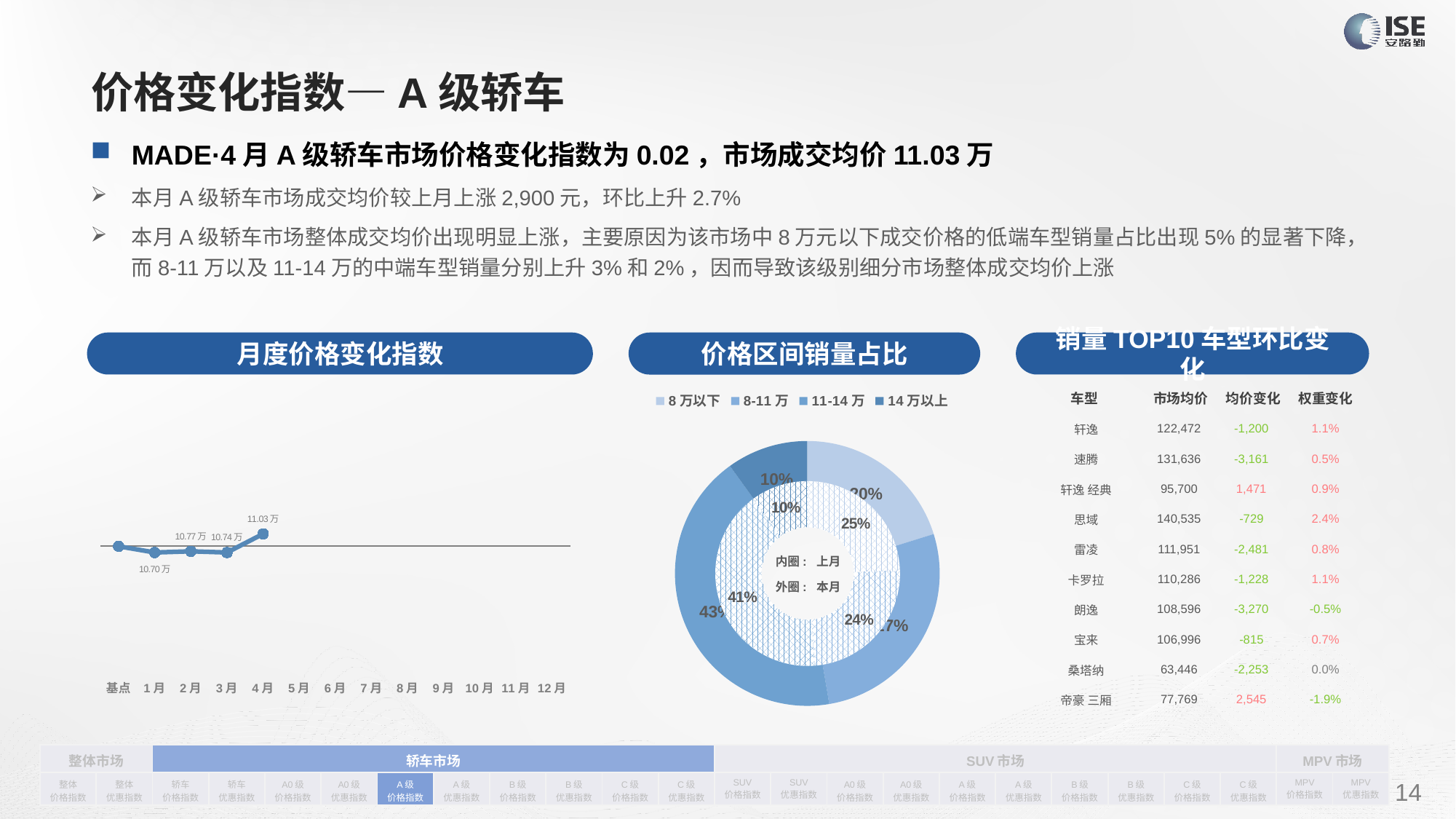

# 价格变化指数—A级轿车
MADE·4月A级轿车市场价格变化指数为0.02，市场成交均价11.03万
本月A级轿车市场成交均价较上月上涨2,900元，环比上升2.7%
本月A级轿车市场整体成交均价出现明显上涨，主要原因为该市场中8万元以下成交价格的低端车型销量占比出现5%的显著下降，而8-11万以及11-14万的中端车型销量分别上升3%和2%，因而导致该级别细分市场整体成交均价上涨
月度价格变化指数

销量TOP10车型环比变化

价格区间销量占比

| 车型 | 市场均价 | 均价变化 | 权重变化 |
| --- | --- | --- | --- |
| 轩逸 | 122,472 | -1,200 | 1.1% |
| 速腾 | 131,636 | -3,161 | 0.5% |
| 轩逸 经典 | 95,700 | 1,471 | 0.9% |
| 思域 | 140,535 | -729 | 2.4% |
| 雷凌 | 111,951 | -2,481 | 0.8% |
| 卡罗拉 | 110,286 | -1,228 | 1.1% |
| 朗逸 | 108,596 | -3,270 | -0.5% |
| 宝来 | 106,996 | -815 | 0.7% |
| 桑塔纳 | 63,446 | -2,253 | 0.0% |
| 帝豪 三厢 | 77,769 | 2,545 | -1.9% |

### Chart

| Category | 销量 |
|---|---|
| 8万以下 | 43646.0 |
| 8-11万 | 58683.0 |
| 11-14万 | 92343.0 |
| 14万以上 | 21476.0 |

### Chart

| Category | Y2022 |
|---|---|
| 基点 | 0.0 |
| 1月 | -0.01 |
| 2月 | -0.00809690129673224 |
| 3月 | -0.01 |
| 4月 | 0.02 |
| 5月 | None |
| 6月 | None |
| 7月 | None |
| 8月 | None |
| 9月 | None |
| 10月 | None |
| 11月 | None |
| 12月 | None |

### Chart

| Category | 销售量 |
|---|---|
| 5-8万 | 73073.0 |
| 8-11万 | 72354.0 |
| 11-14万 | 122864.0 |
| 14万以上 | 29876.0 |
内圈:  上月
外圈:  本月
| 整体市场 |  | 轿车市场 |  |  |  |  |  |  |  |  |  | SUV市场 |  |  |  |  |  |  |  |  |  | MPV市场 |  |
| --- | --- | --- | --- | --- | --- | --- | --- | --- | --- | --- | --- | --- | --- | --- | --- | --- | --- | --- | --- | --- | --- | --- | --- |
| 整体 价格指数 | 整体 优惠指数 | 轿车 价格指数 | 轿车 优惠指数 | A0级 价格指数 | A0级 优惠指数 | A级 价格指数 | A级 优惠指数 | B级 价格指数 | B级 优惠指数 | C级 价格指数 | C级 优惠指数 | SUV 价格指数 | SUV 优惠指数 | A0级 价格指数 | A0级 优惠指数 | A级 价格指数 | A级 优惠指数 | B级 价格指数 | B级 优惠指数 | C级 价格指数 | C级 优惠指数 | MPV 价格指数 | MPV 优惠指数 |
请在插入菜单—页眉和页脚中修改此 文本
14